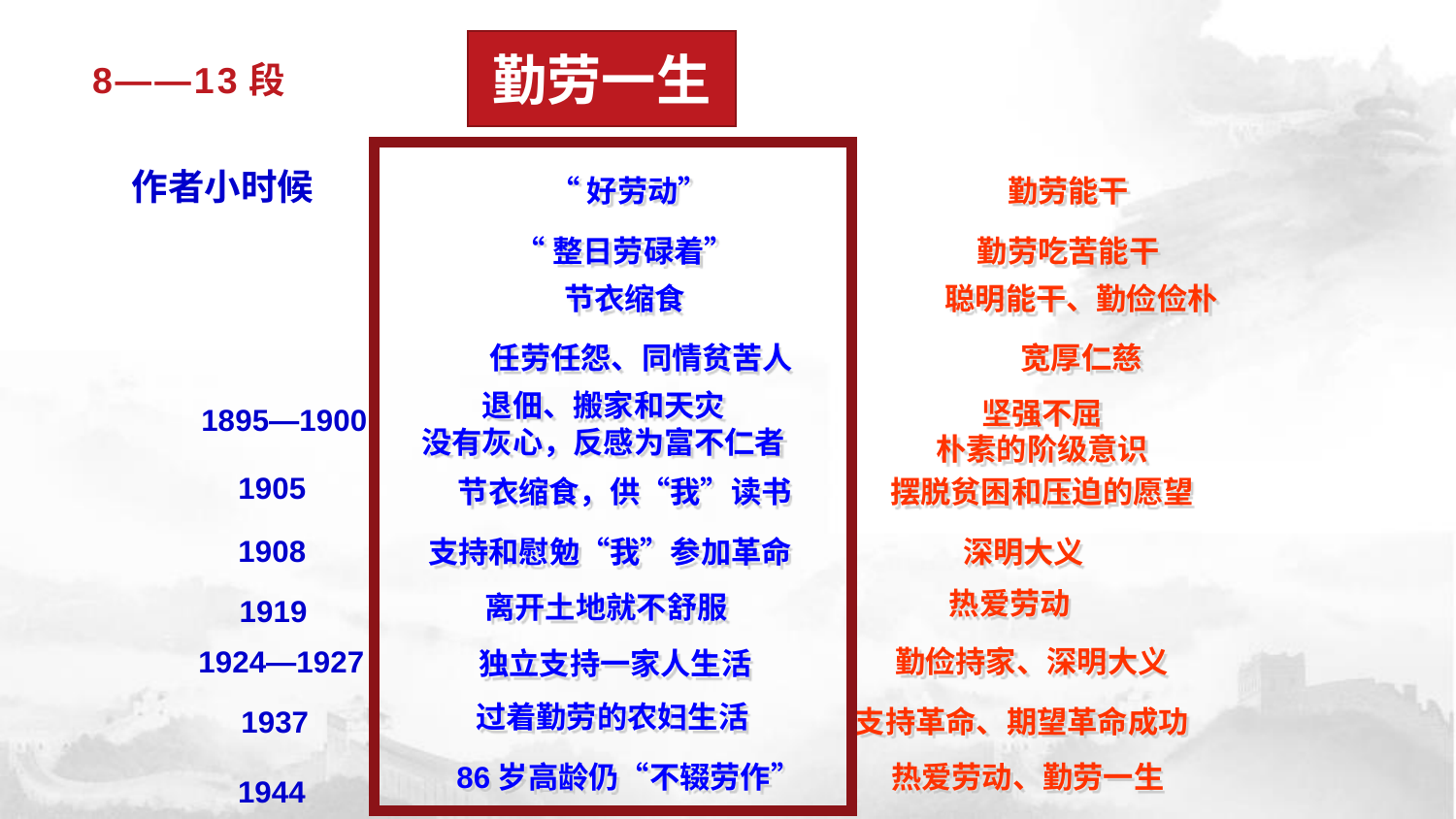

勤劳一生
# 8——13段

作者小时候
“好劳动”
勤劳能干
“整日劳碌着”
勤劳吃苦能干
节衣缩食
聪明能干、勤俭俭朴
任劳任怨、同情贫苦人
宽厚仁慈
退佃、搬家和天灾
没有灰心，反感为富不仁者
坚强不屈
朴素的阶级意识
1895—1900
1905
节衣缩食，供“我”读书
摆脱贫困和压迫的愿望
1908
支持和慰勉“我”参加革命
深明大义
热爱劳动
离开土地就不舒服
1919
勤俭持家、深明大义
1924—1927
独立支持一家人生活
过着勤劳的农妇生活
支持革命、期望革命成功
1937
1944
86岁高龄仍“不辍劳作”
热爱劳动、勤劳一生